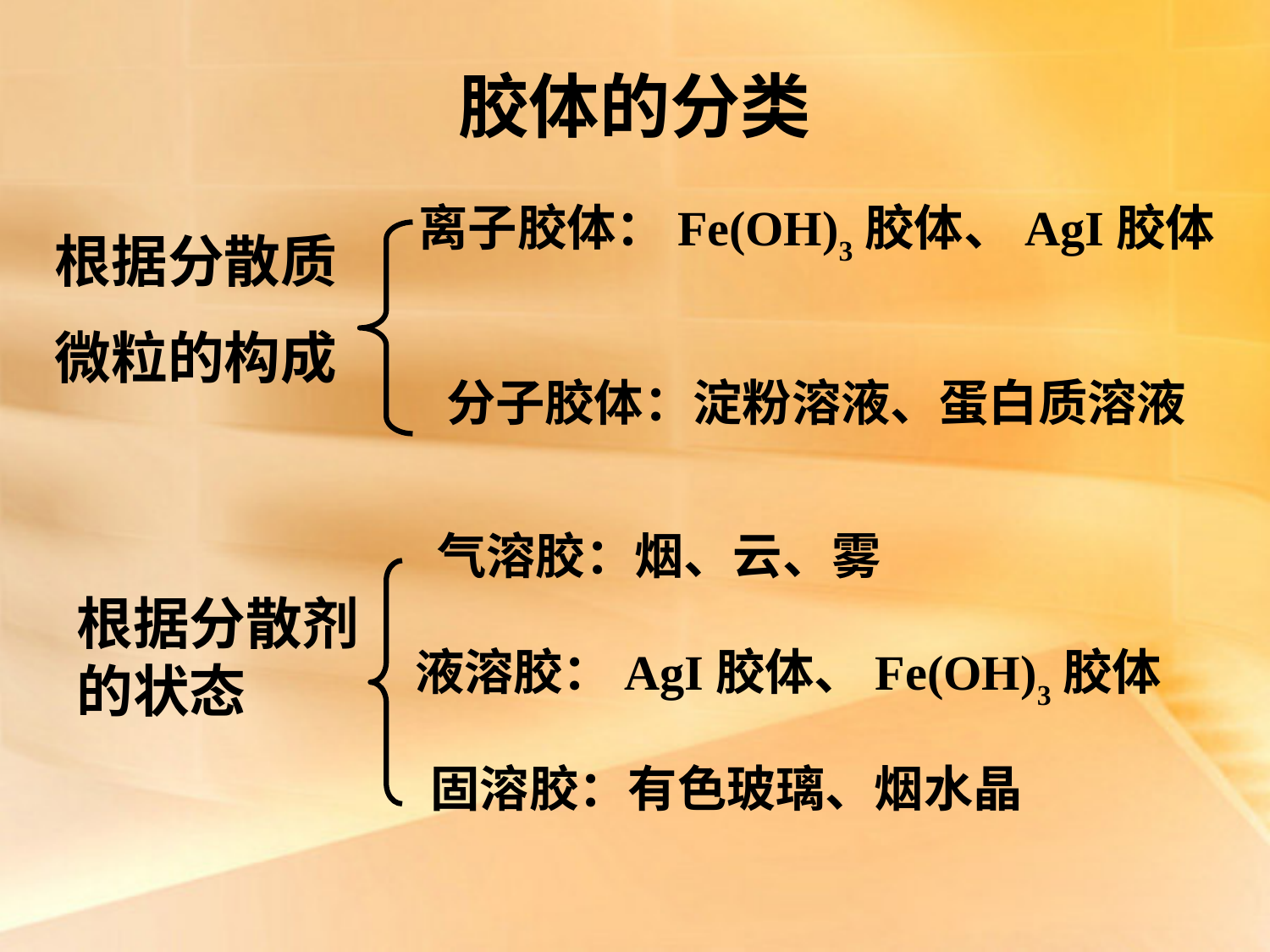

胶体的分类
离子胶体：Fe(OH)3胶体、AgI胶体
根据分散质
微粒的构成

分子胶体：淀粉溶液、蛋白质溶液
气溶胶：烟、云、雾

根据分散剂
的状态
液溶胶：AgI胶体、Fe(OH)3胶体
固溶胶：有色玻璃、烟水晶